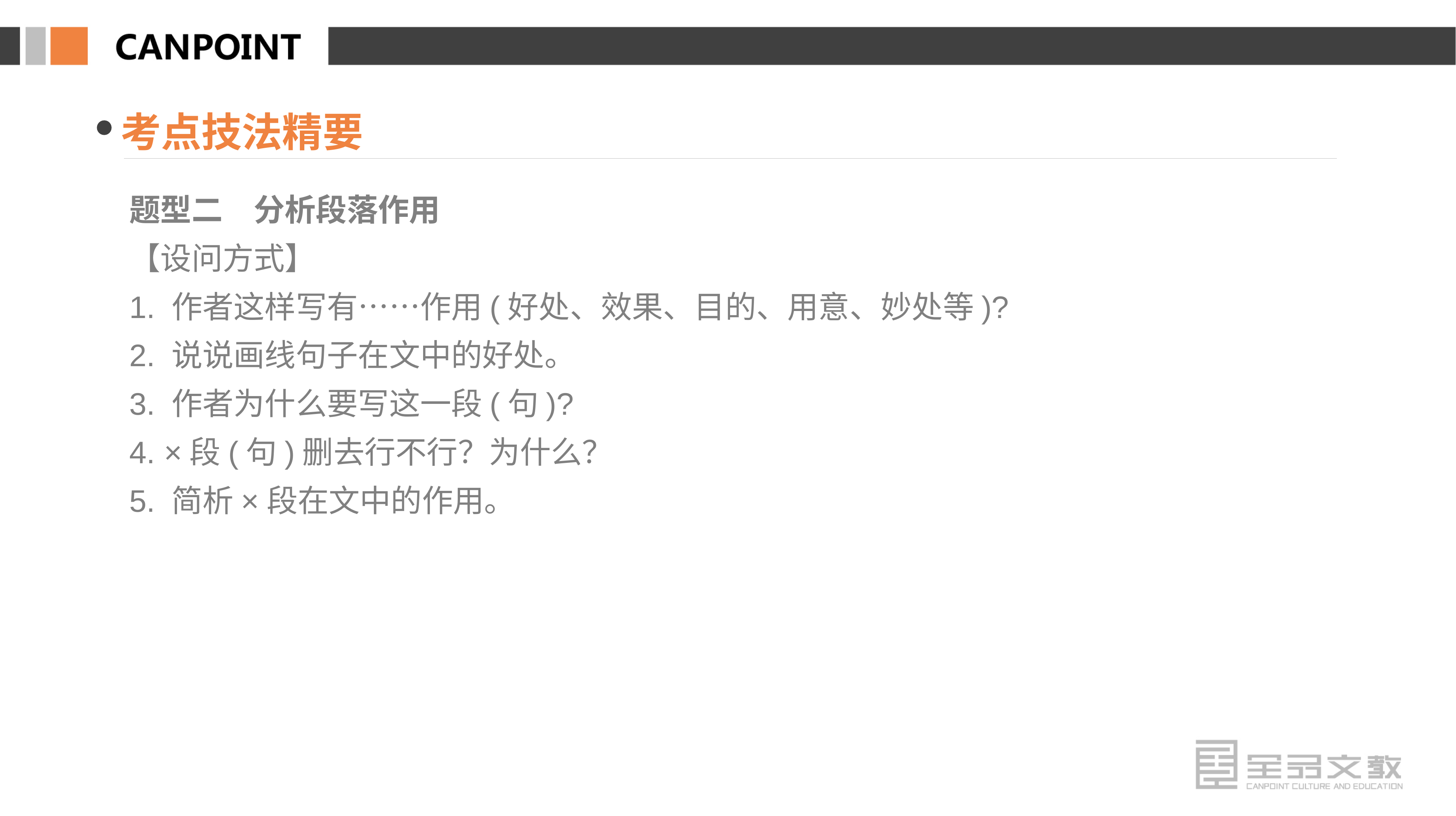

考点技法精要

题型二　分析段落作用
【设问方式】
1. 作者这样写有……作用(好处、效果、目的、用意、妙处等)?
2. 说说画线句子在文中的好处。
3. 作者为什么要写这一段(句)?
4. ×段(句)删去行不行？为什么？
5. 简析×段在文中的作用。